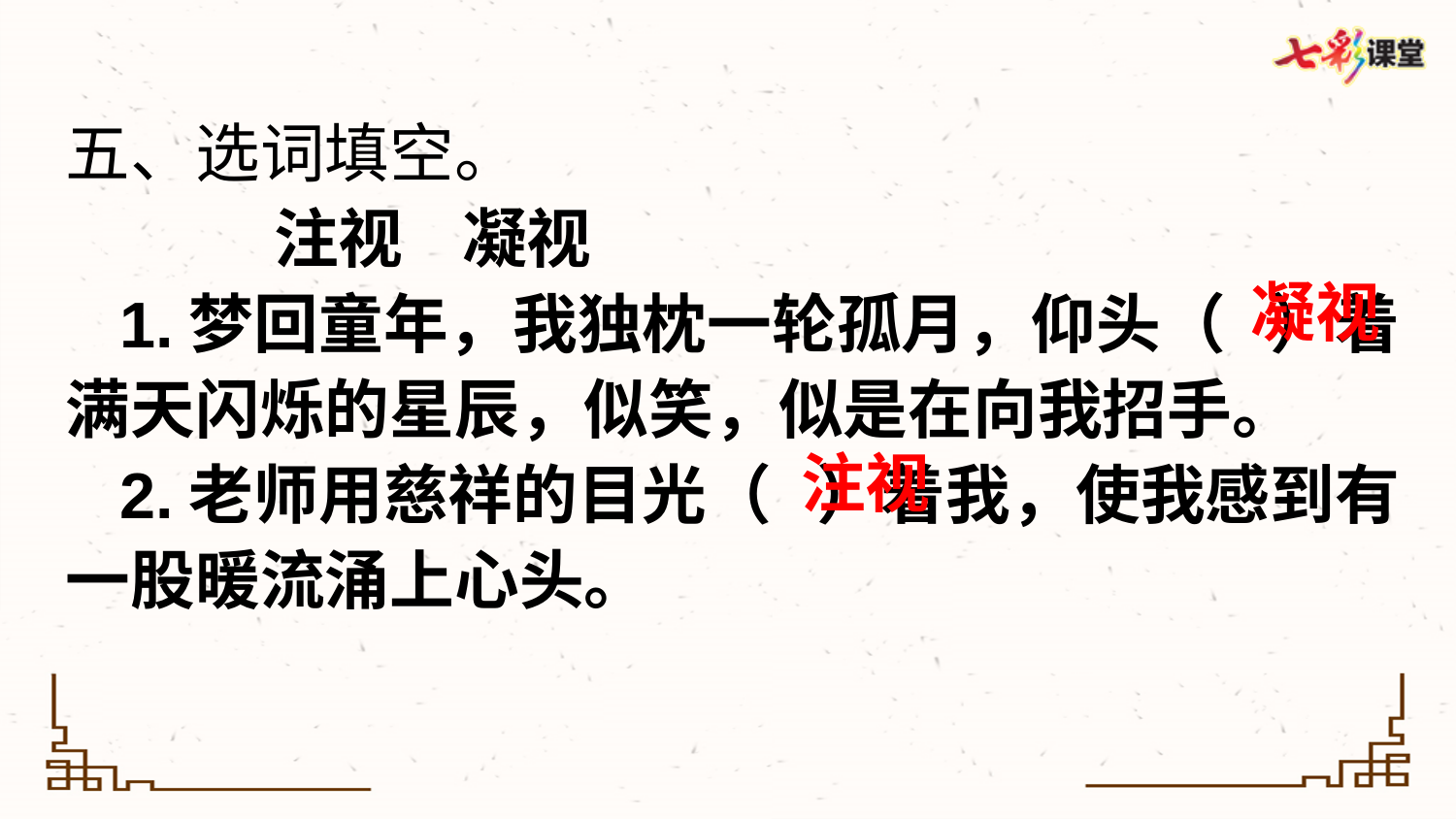

五、选词填空。
             注视    凝视
   1.梦回童年，我独枕一轮孤月，仰头（   ）着满天闪烁的星辰，似笑，似是在向我招手。
   2.老师用慈祥的目光（   ）着我，使我感到有一股暖流涌上心头。
凝视
注视